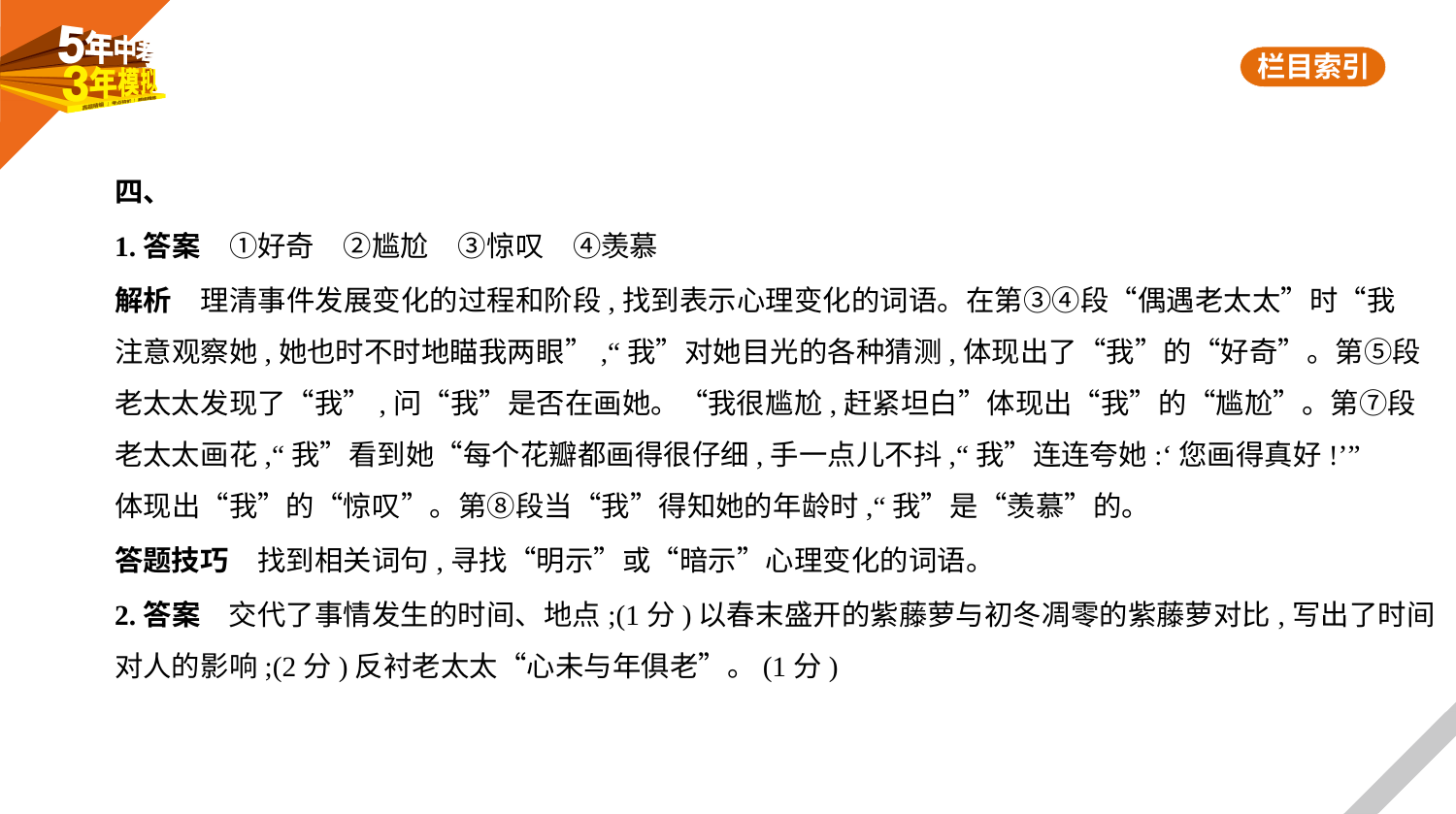

四、
1.答案　①好奇　②尴尬　③惊叹　④羡慕
解析　理清事件发展变化的过程和阶段,找到表示心理变化的词语。在第③④段“偶遇老太太”时“我
注意观察她,她也时不时地瞄我两眼”,“我”对她目光的各种猜测,体现出了“我”的“好奇”。第⑤段
老太太发现了“我”,问“我”是否在画她。“我很尴尬,赶紧坦白”体现出“我”的“尴尬”。第⑦段
老太太画花,“我”看到她“每个花瓣都画得很仔细,手一点儿不抖,“我”连连夸她:‘您画得真好!’”
体现出“我”的“惊叹”。第⑧段当“我”得知她的年龄时,“我”是“羡慕”的。
答题技巧　找到相关词句,寻找“明示”或“暗示”心理变化的词语。
2.答案　交代了事情发生的时间、地点;(1分)以春末盛开的紫藤萝与初冬凋零的紫藤萝对比,写出了时间
对人的影响;(2分)反衬老太太“心未与年俱老”。(1分)